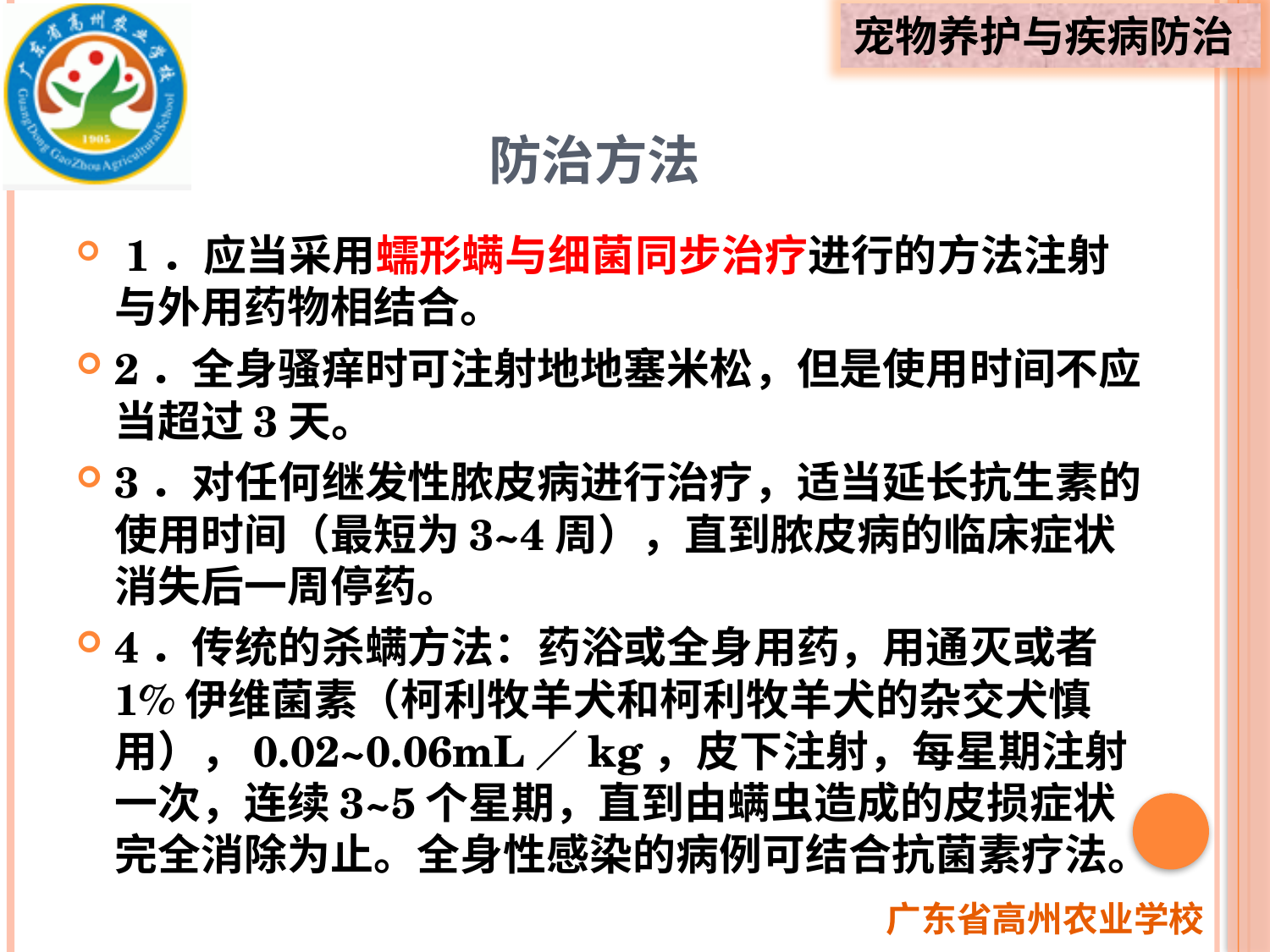

# 防治方法
 1．应当采用蠕形螨与细菌同步治疗进行的方法注射与外用药物相结合。
2．全身骚痒时可注射地地塞米松，但是使用时间不应当超过3天。
3．对任何继发性脓皮病进行治疗，适当延长抗生素的使用时间（最短为3~4周），直到脓皮病的临床症状消失后一周停药。
4．传统的杀螨方法：药浴或全身用药，用通灭或者1%伊维菌素（柯利牧羊犬和柯利牧羊犬的杂交犬慎用），0.02~0.06mL／kg，皮下注射，每星期注射一次，连续3~5个星期，直到由螨虫造成的皮损症状完全消除为止。全身性感染的病例可结合抗菌素疗法。